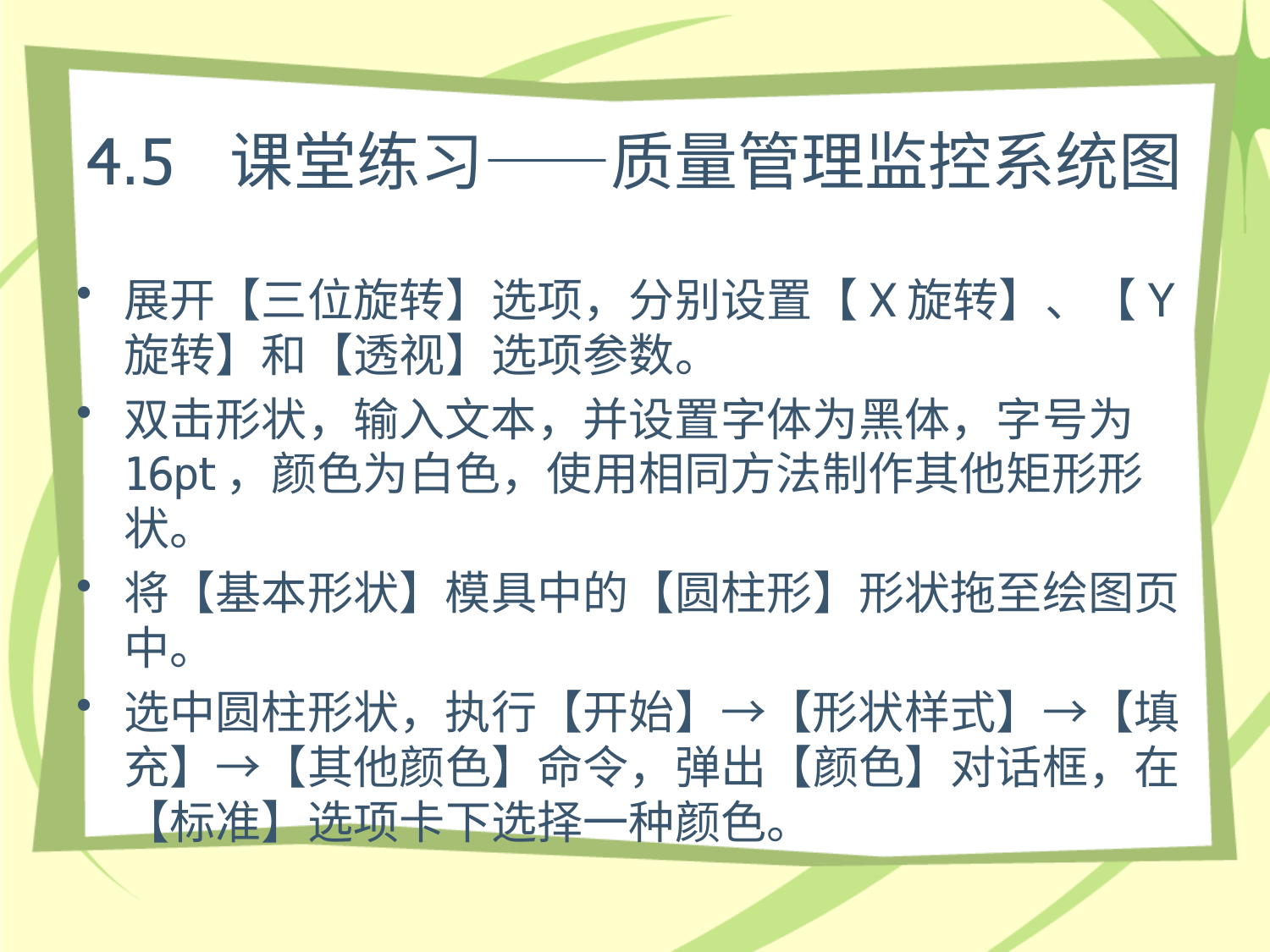

# 4.5  课堂练习——质量管理监控系统图
展开【三位旋转】选项，分别设置【X旋转】、【Y旋转】和【透视】选项参数。
双击形状，输入文本，并设置字体为黑体，字号为16pt，颜色为白色，使用相同方法制作其他矩形形状。
将【基本形状】模具中的【圆柱形】形状拖至绘图页中。
选中圆柱形状，执行【开始】→【形状样式】→【填充】→【其他颜色】命令，弹出【颜色】对话框，在【标准】选项卡下选择一种颜色。